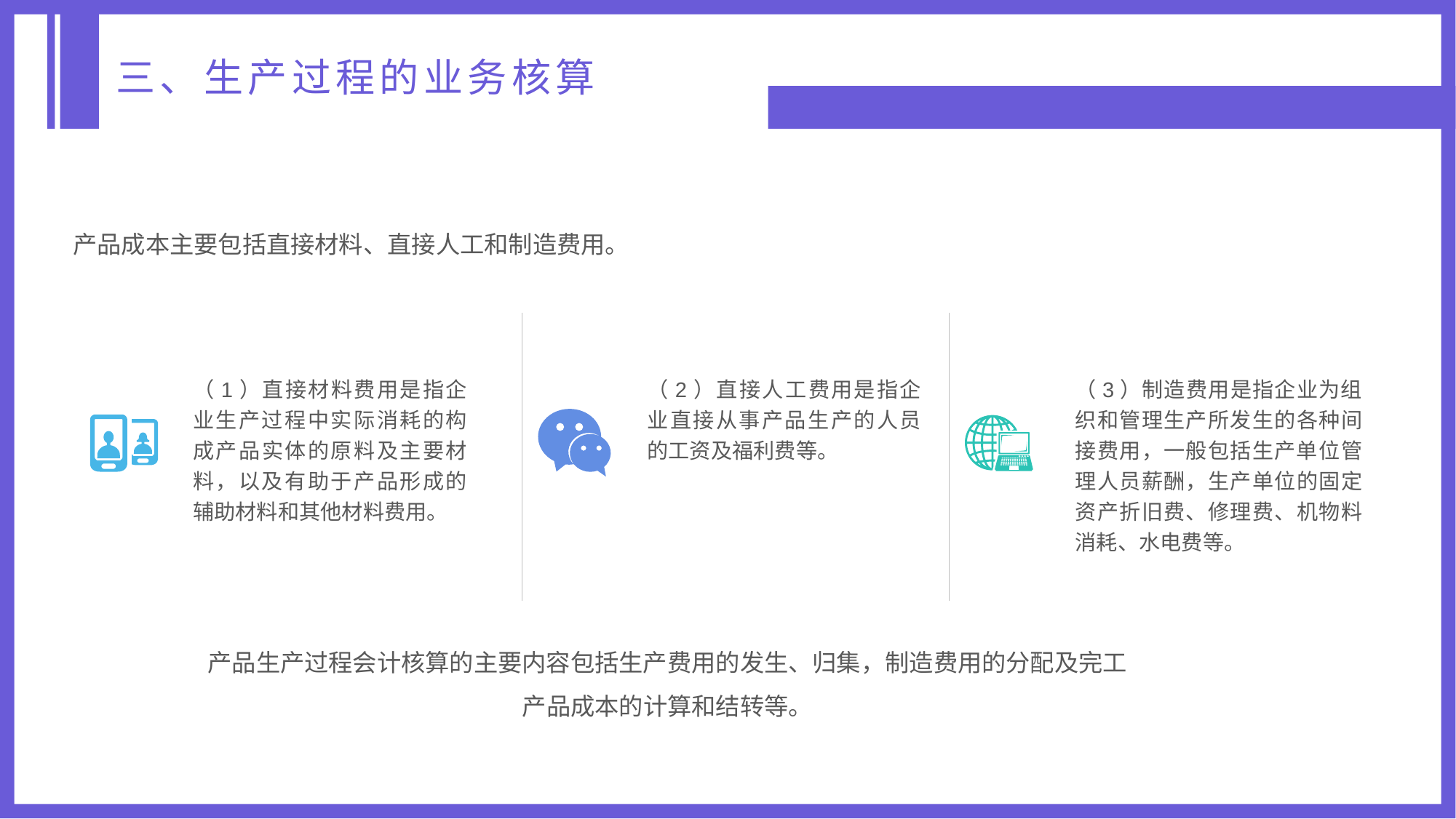

三、生产过程的业务核算
产品成本主要包括直接材料、直接人工和制造费用。
（1）直接材料费用是指企业生产过程中实际消耗的构成产品实体的原料及主要材料，以及有助于产品形成的辅助材料和其他材料费用。
（2）直接人工费用是指企业直接从事产品生产的人员的工资及福利费等。
（3）制造费用是指企业为组织和管理生产所发生的各种间接费用，一般包括生产单位管理人员薪酬，生产单位的固定资产折旧费、修理费、机物料消耗、水电费等。

产品生产过程会计核算的主要内容包括生产费用的发生、归集，制造费用的分配及完工产品成本的计算和结转等。